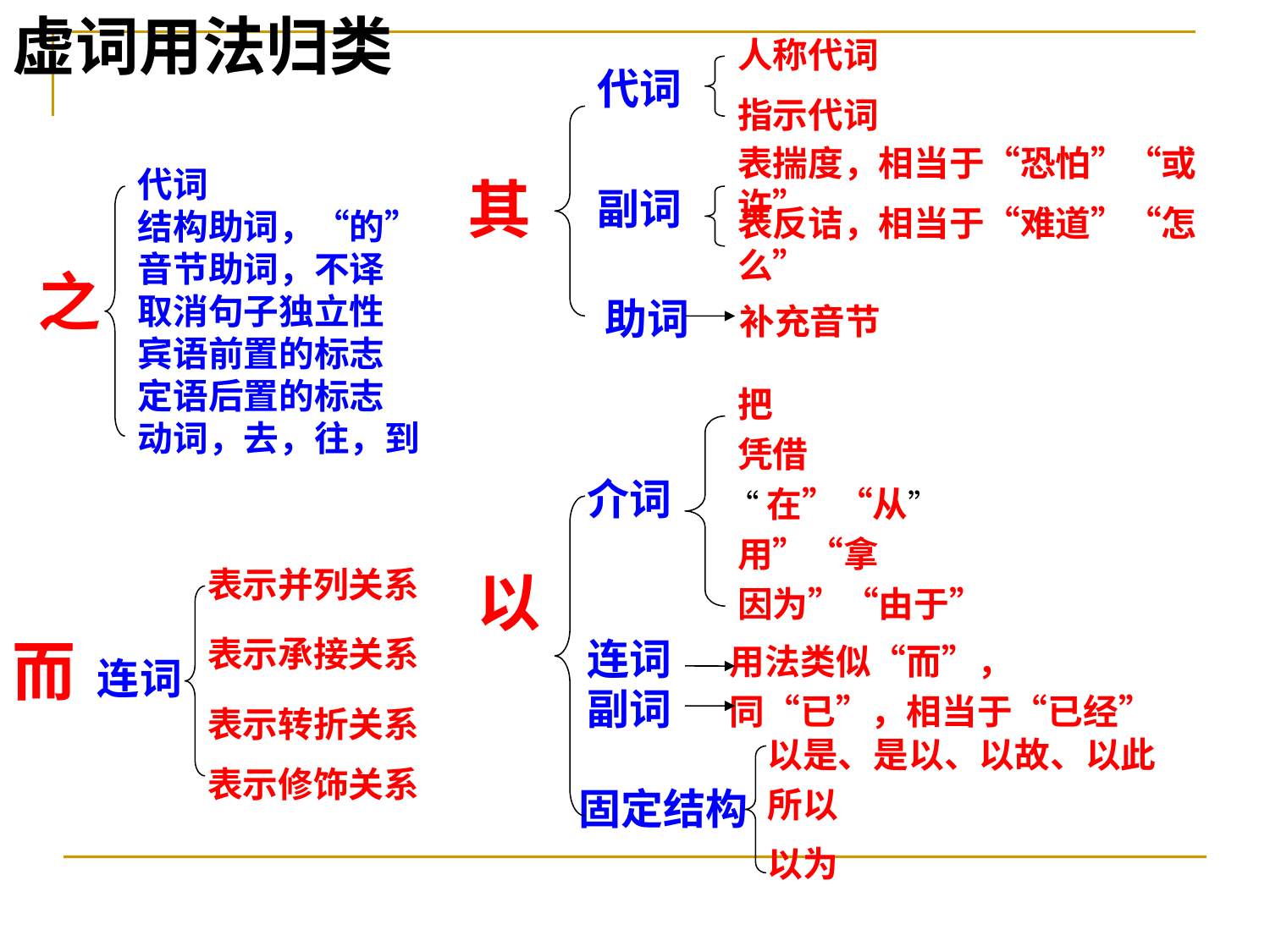

虚词用法归类
人称代词
代词

指示代词

代词
结构助词，“的”
音节助词，不译
取消句子独立性
宾语前置的标志
定语后置的标志
动词，去，往，到
表揣度，相当于“恐怕”“或许”
其
副词

表反诘，相当于“难道”“怎么”
之
助词       补充音节

把

凭借
介词
“在”“从”

用”“拿
表示并列关系
以
因为”“由于”

而
表示承接关系
连词        用法类似“而”，
连词

副词        同“已”，相当于“已经”
表示转折关系

以是、是以、以故、以此

表示修饰关系
固定结构
所以
以为